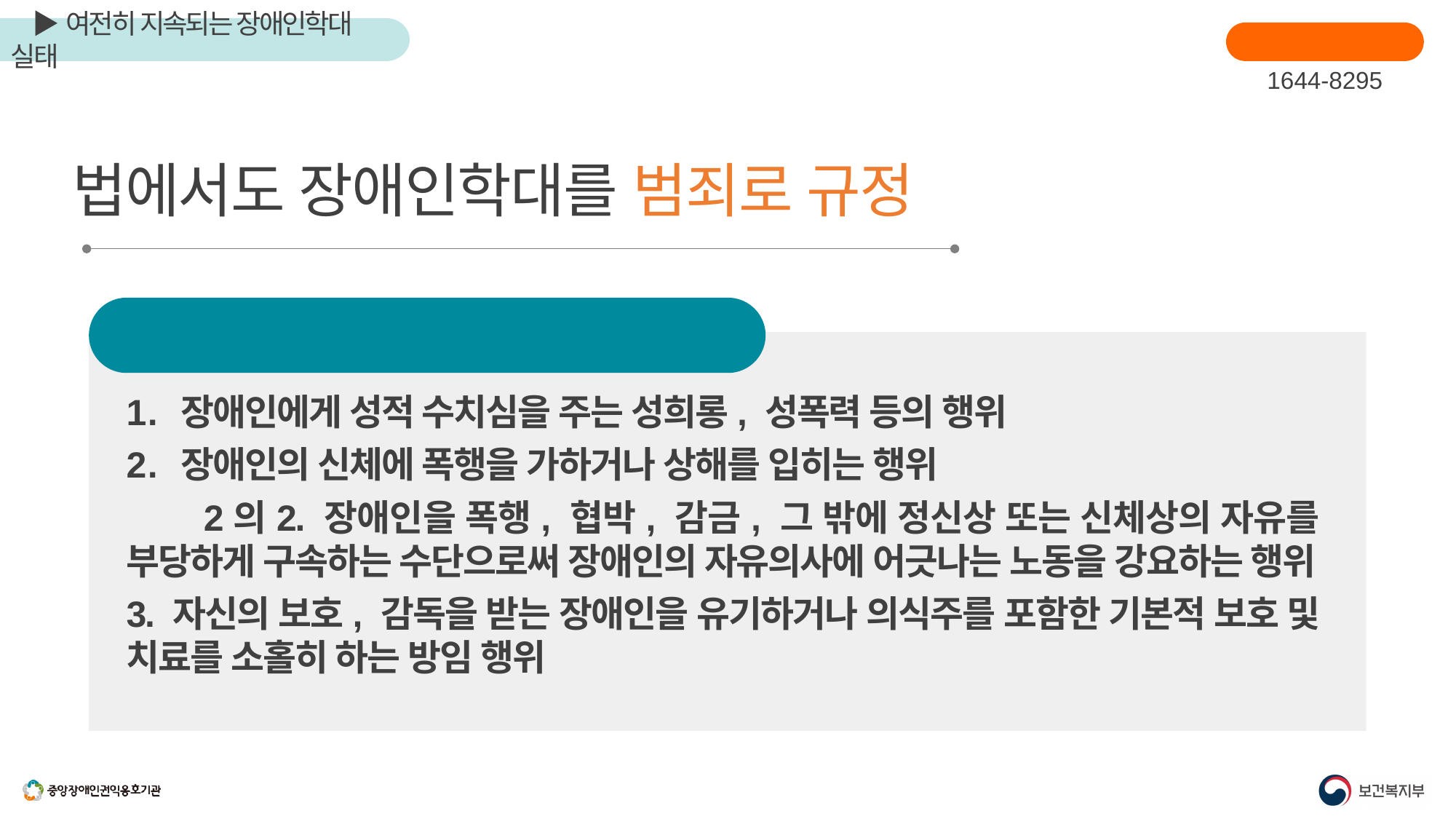

장애인학대신고
1644-8295

법에서도 장애인학대를 범죄로 규정
장애인복지법 제59조의9(금지행위)

장애인에게 성적 수치심을 주는 성희롱, 성폭력 등의 행위
장애인의 신체에 폭행을 가하거나 상해를 입히는 행위
        2의2. 장애인을 폭행, 협박, 감금, 그 밖에 정신상 또는 신체상의 자유를 부당하게 구속하는 수단으로써 장애인의 자유의사에 어긋나는 노동을 강요하는 행위
3. 자신의 보호, 감독을 받는 장애인을 유기하거나 의식주를 포함한 기본적 보호 및 치료를 소홀히 하는 방임 행위